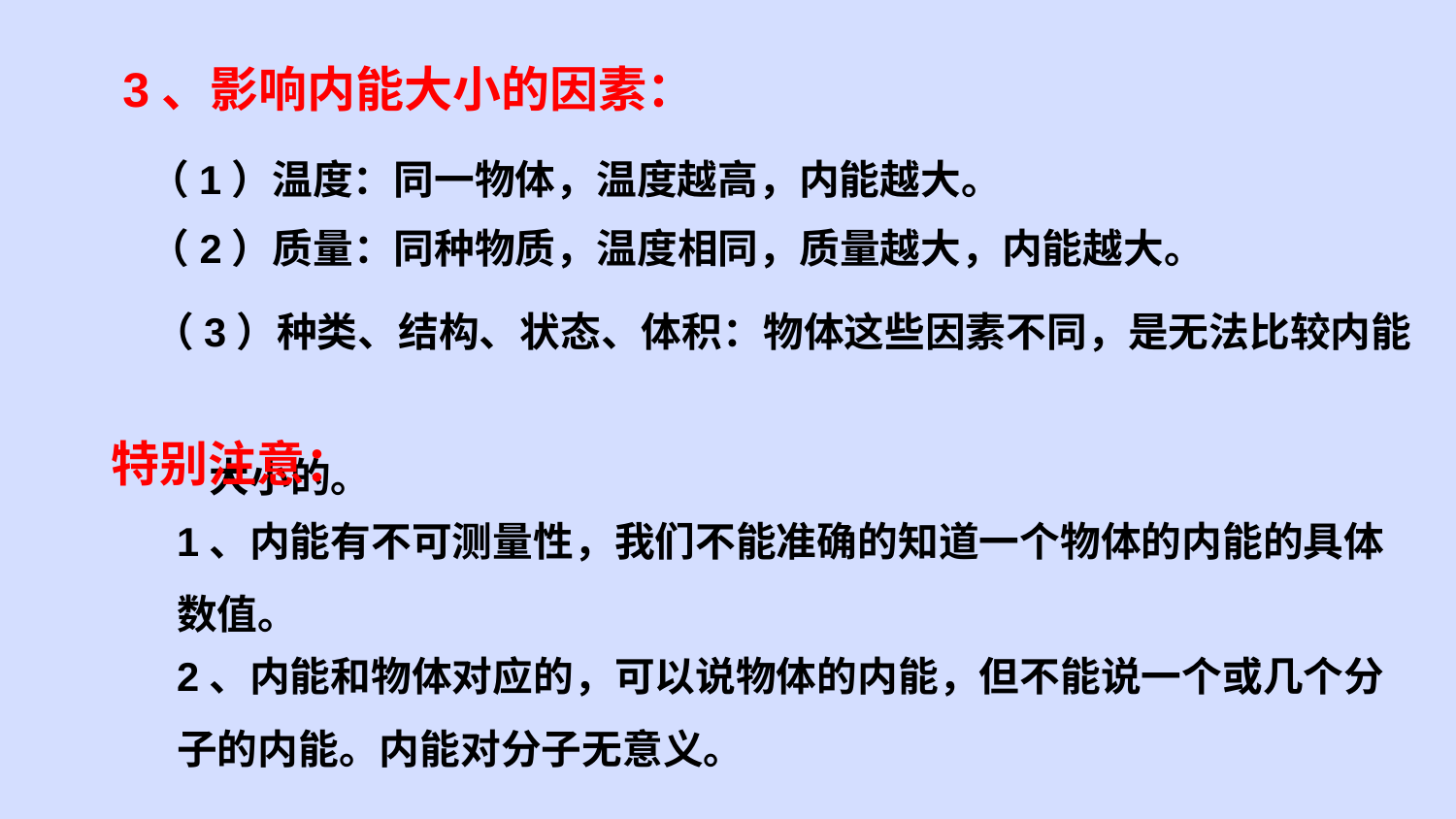

3、影响内能大小的因素：
（1）温度：同一物体，温度越高，内能越大。
（2）质量：同种物质，温度相同，质量越大，内能越大。
（3）种类、结构、状态、体积：物体这些因素不同，是无法比较内能
     大小的。
特别注意：
1、内能有不可测量性，我们不能准确的知道一个物体的内能的具体数值。
2、内能和物体对应的，可以说物体的内能，但不能说一个或几个分子的内能。内能对分子无意义。